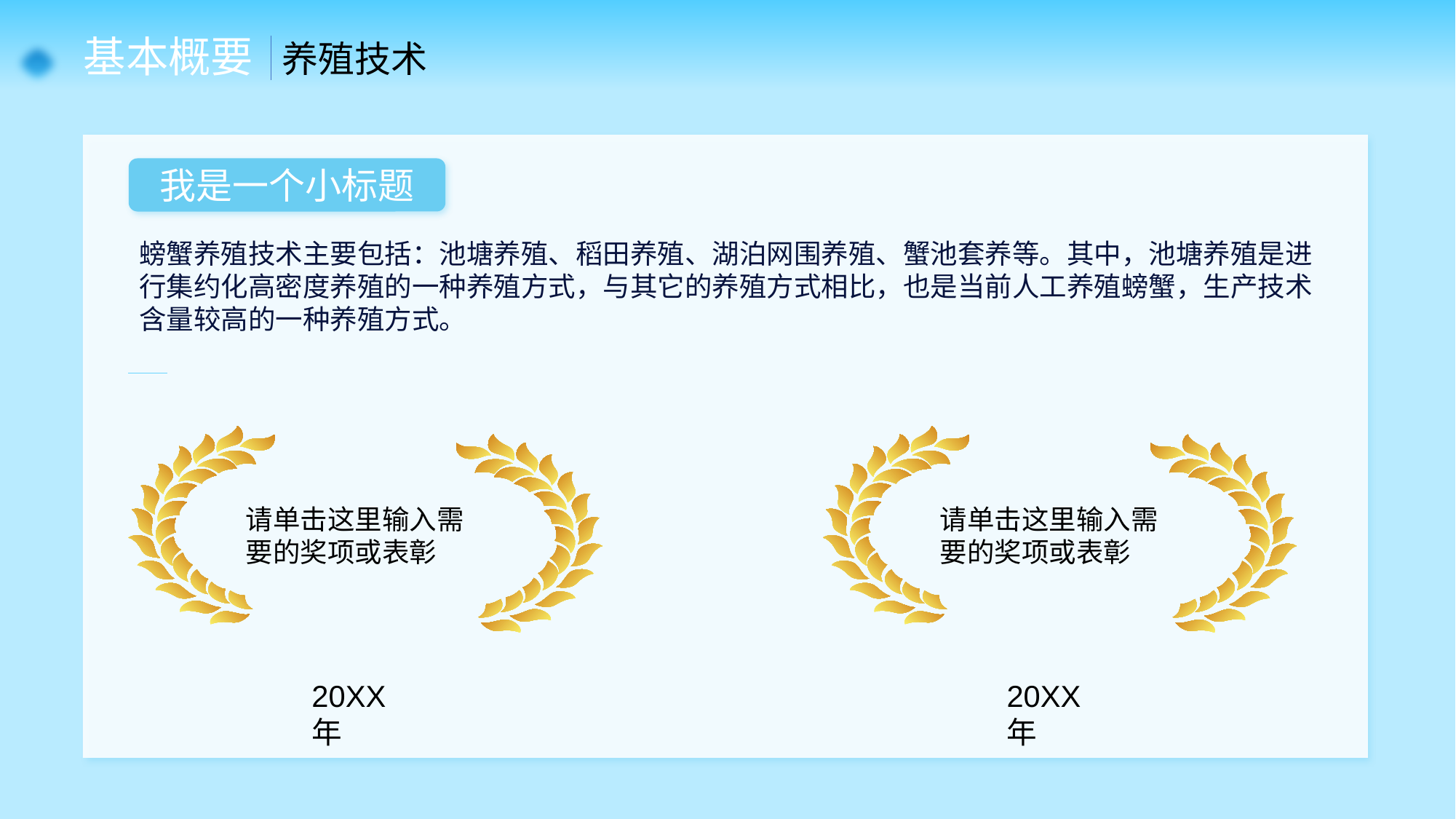

基本概要   养殖技术

我是一个小标题
螃蟹养殖技术主要包括：池塘养殖、稻田养殖、湖泊网围养殖、蟹池套养等。其中，池塘养殖是进行集约化高密度养殖的一种养殖方式，与其它的养殖方式相比，也是当前人工养殖螃蟹，生产技术含量较高的一种养殖方式。

请单击这里输入需要的奖项或表彰
20XX年

请单击这里输入需要的奖项或表彰
20XX年